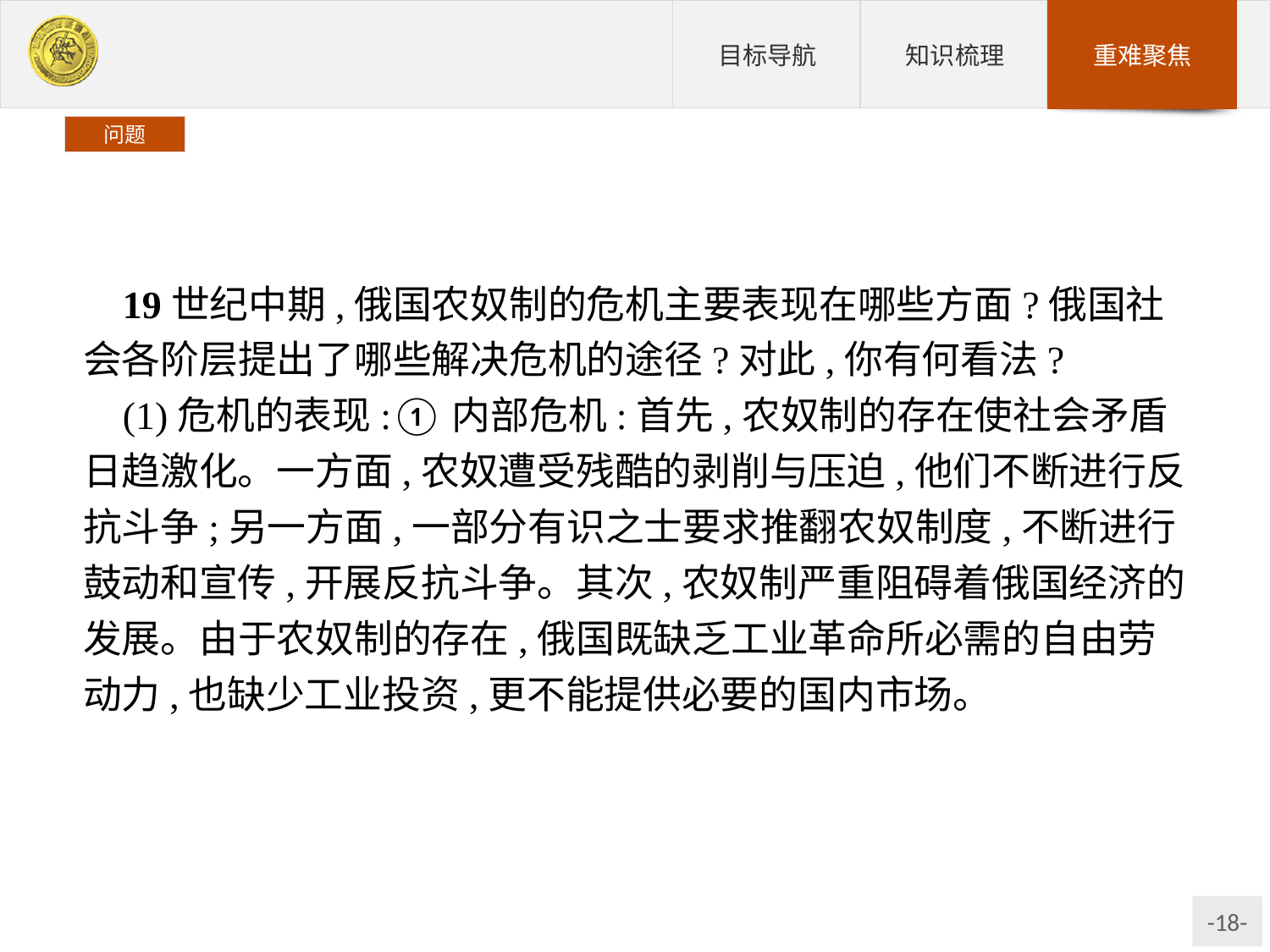

问题
19世纪中期,俄国农奴制的危机主要表现在哪些方面?俄国社会各阶层提出了哪些解决危机的途径?对此,你有何看法?
(1)危机的表现:①内部危机:首先,农奴制的存在使社会矛盾日趋激化。一方面,农奴遭受残酷的剥削与压迫,他们不断进行反抗斗争;另一方面,一部分有识之士要求推翻农奴制度,不断进行鼓动和宣传,开展反抗斗争。其次,农奴制严重阻碍着俄国经济的发展。由于农奴制的存在,俄国既缺乏工业革命所必需的自由劳动力,也缺少工业投资,更不能提供必要的国内市场。